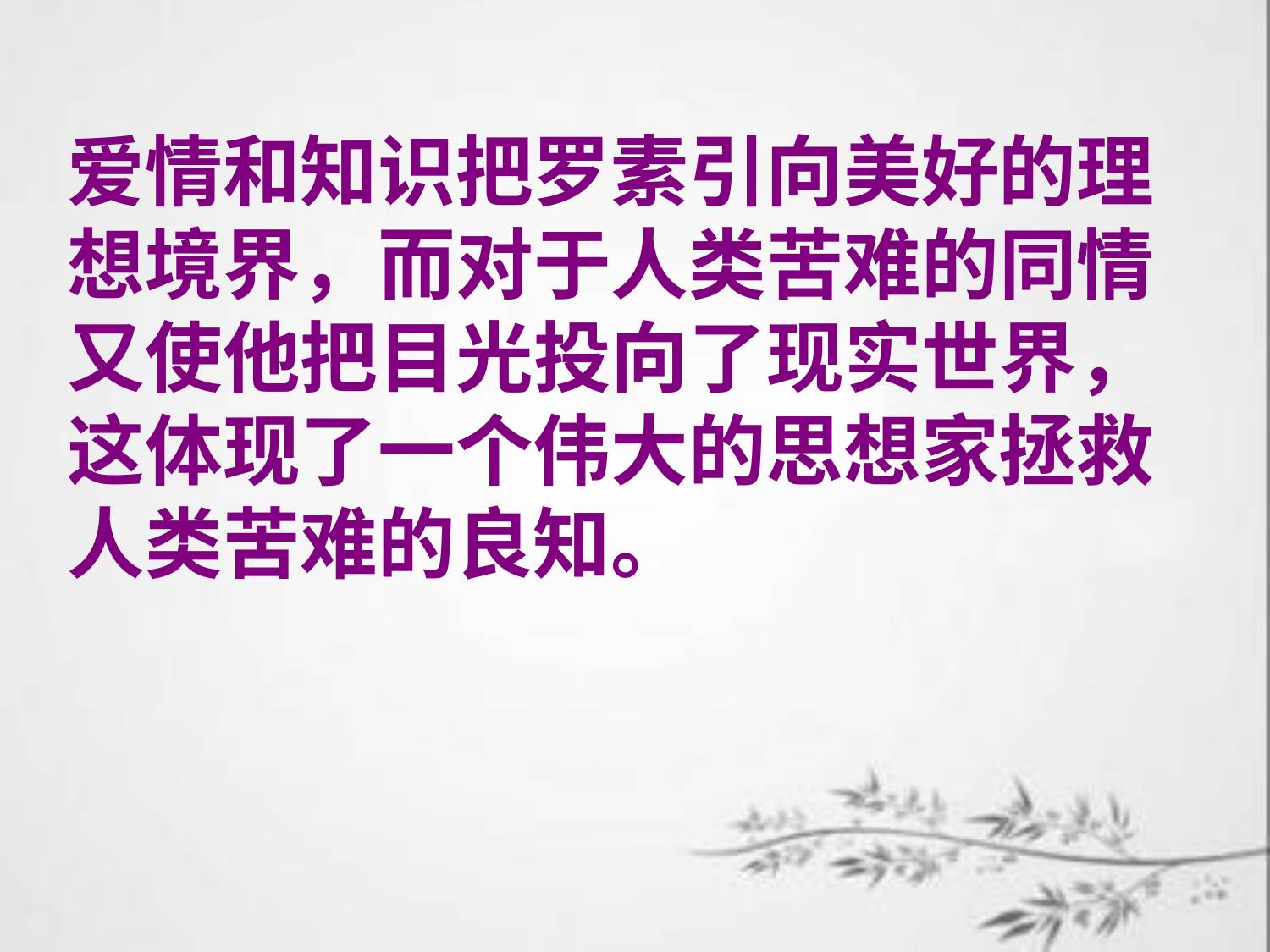

爱情和知识把罗素引向美好的理想境界，而对于人类苦难的同情又使他把目光投向了现实世界，这体现了一个伟大的思想家拯救人类苦难的良知。